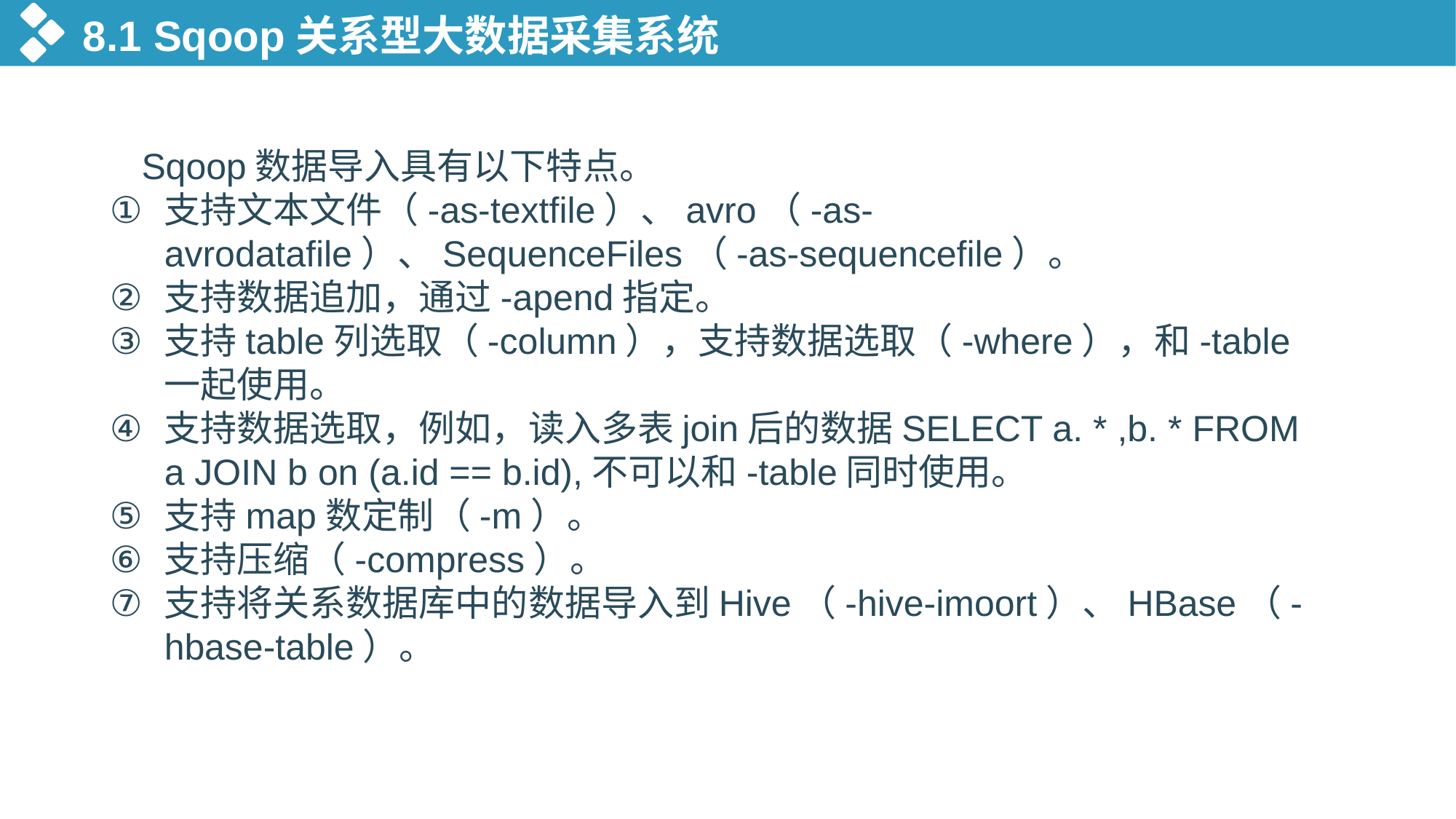

8.1 Sqoop关系型大数据采集系统

Sqoop数据导入具有以下特点。
支持文本文件（-as-textfile）、avro（-as-avrodatafile）、SequenceFiles（-as-sequencefile）。
支持数据追加，通过-apend指定。
支持table列选取（-column），支持数据选取（-where），和-table 一起使用。
支持数据选取，例如，读入多表join后的数据SELECT a. * ,b. * FROM a JOIN b on (a.id == b.id),不可以和-table同时使用。
支持map数定制（-m）。
支持压缩（-compress）。
支持将关系数据库中的数据导入到Hive（-hive-imoort）、HBase（-hbase-table）。